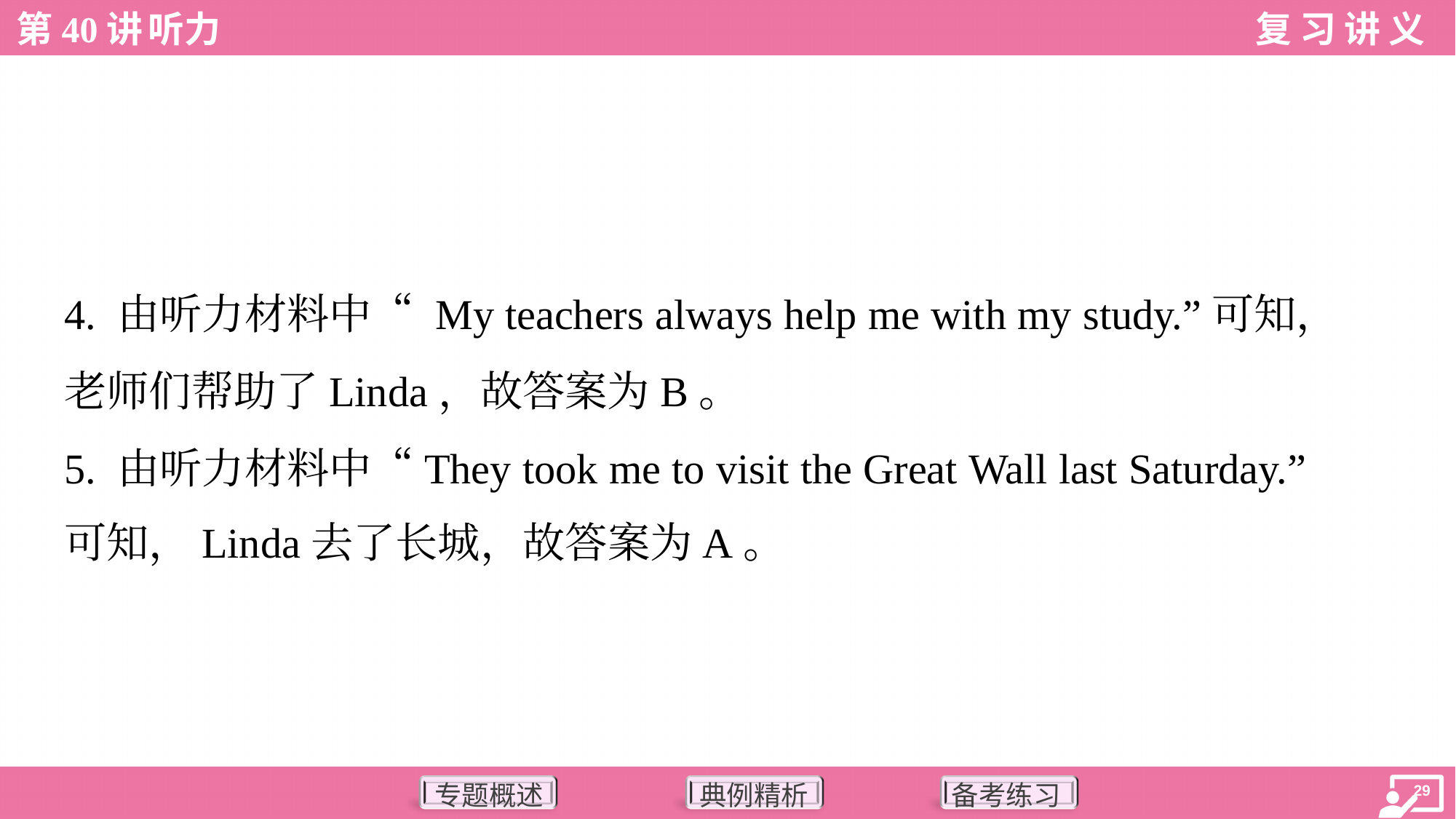

4. 由听力材料中“ My teachers always help me with my study.”可知，
老师们帮助了Linda，故答案为B。
5. 由听力材料中“They took me to visit the Great Wall last Saturday.”
可知，Linda去了长城，故答案为A。